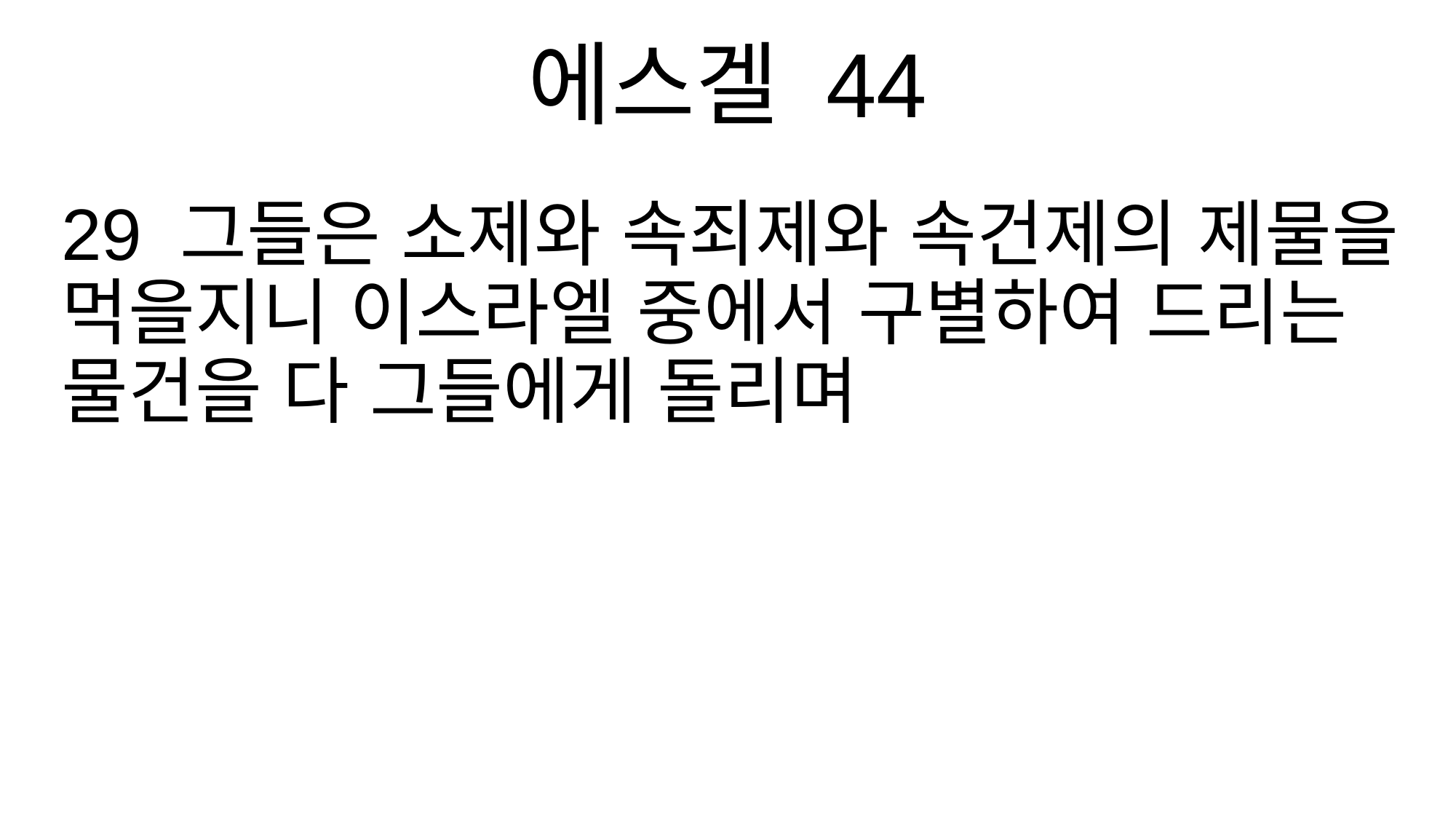

에스겔 44
29 그들은 소제와 속죄제와 속건제의 제물을 먹을지니 이스라엘 중에서 구별하여 드리는 물건을 다 그들에게 돌리며